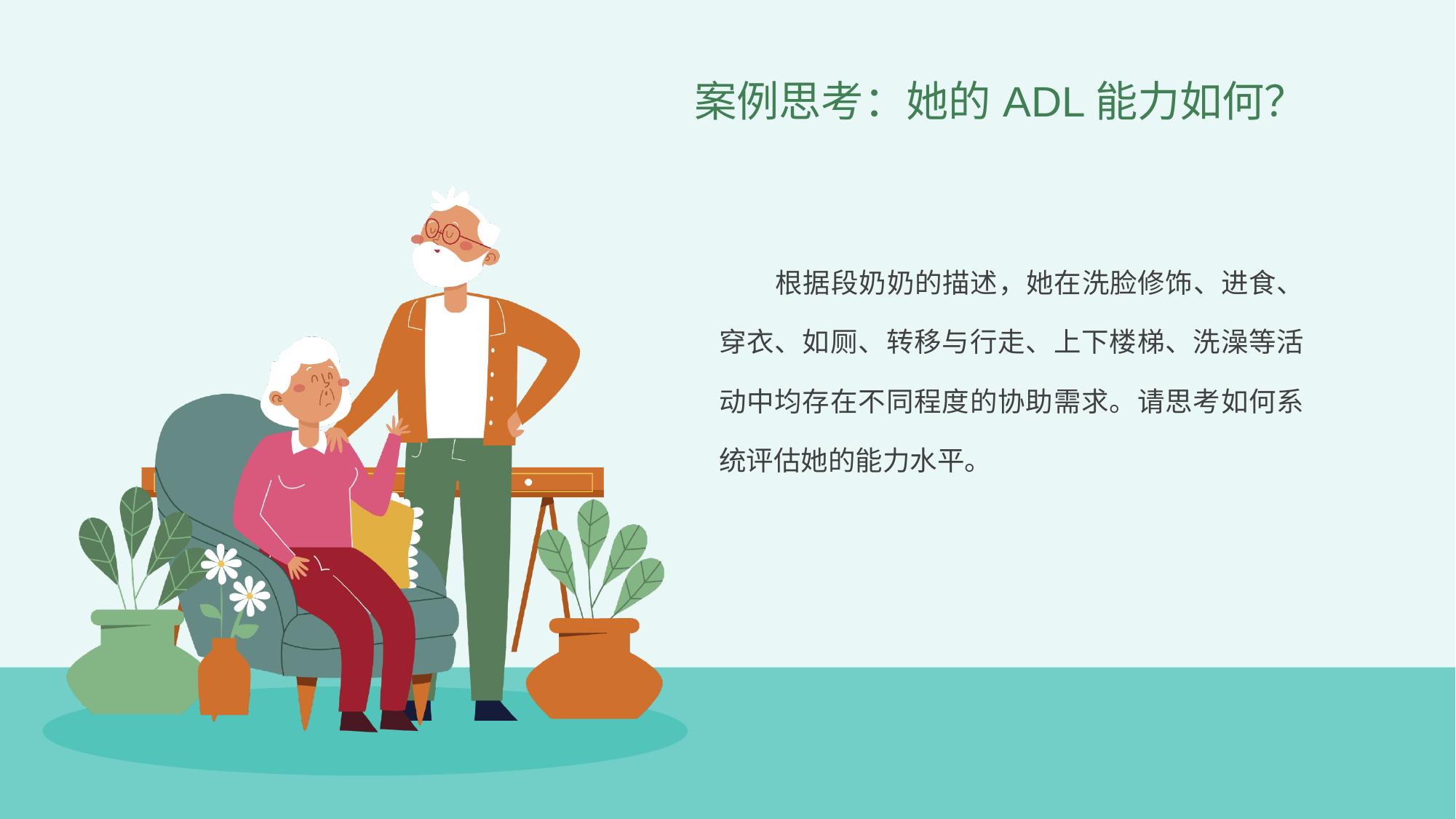

案例思考：她的ADL能力如何？

       根据段奶奶的描述，她在洗脸修饰、进食、穿衣、如厕、转移与行走、上下楼梯、洗澡等活动中均存在不同程度的协助需求。请思考如何系统评估她的能力水平。